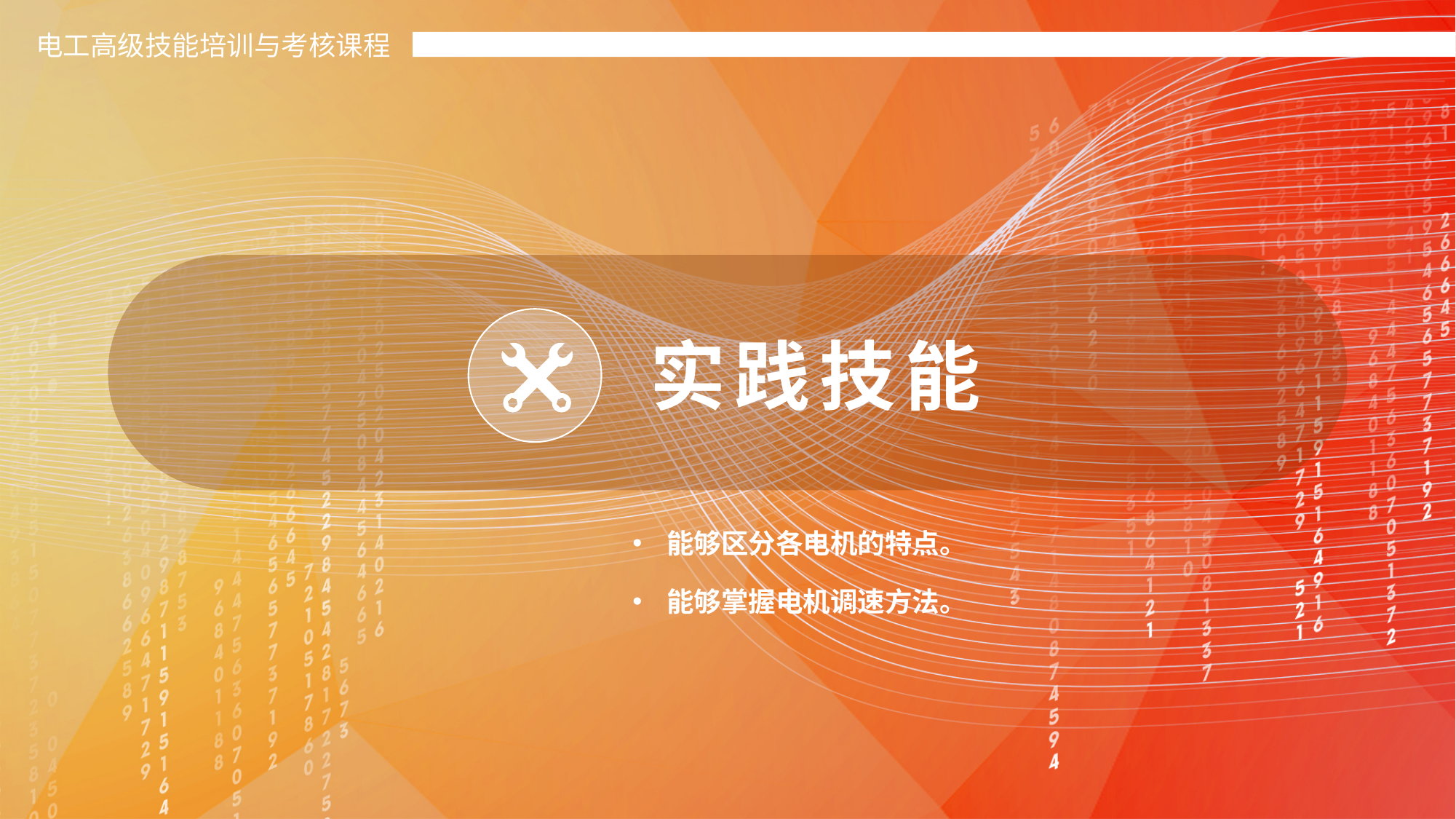

电工高级技能培训与考核课程

实践技能
能够区分各电机的特点。
能够掌握电机调速方法。